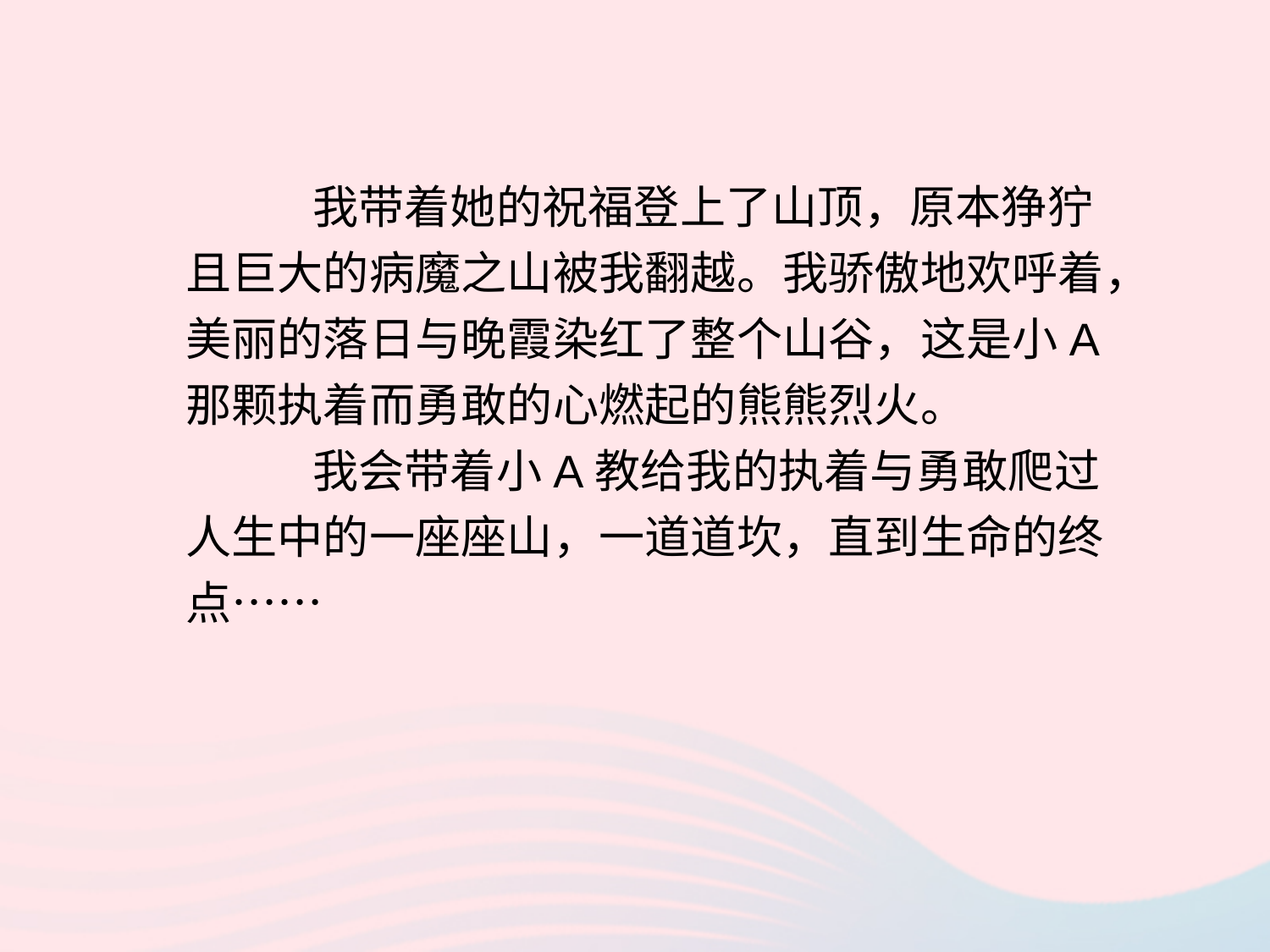

我带着她的祝福登上了山顶，原本狰狞且巨大的病魔之山被我翻越。我骄傲地欢呼着，美丽的落日与晚霞染红了整个山谷，这是小A那颗执着而勇敢的心燃起的熊熊烈火。
	我会带着小A教给我的执着与勇敢爬过人生中的一座座山，一道道坎，直到生命的终点……